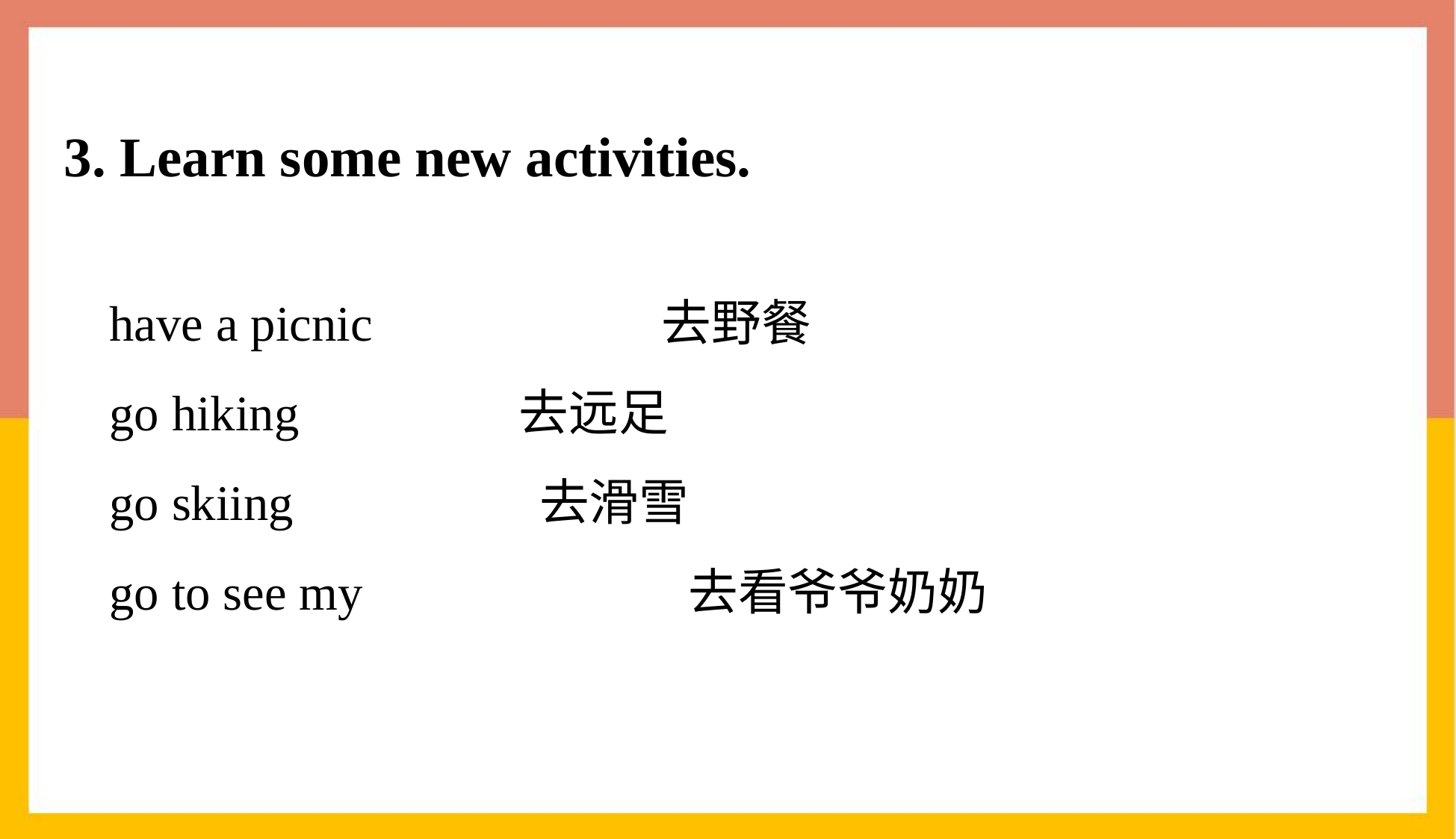

# 3. Learn some new activities.
have a picnic                    去野餐
go hiking               去远足
go skiing                 去滑雪
go to see my                         去看爷爷奶奶